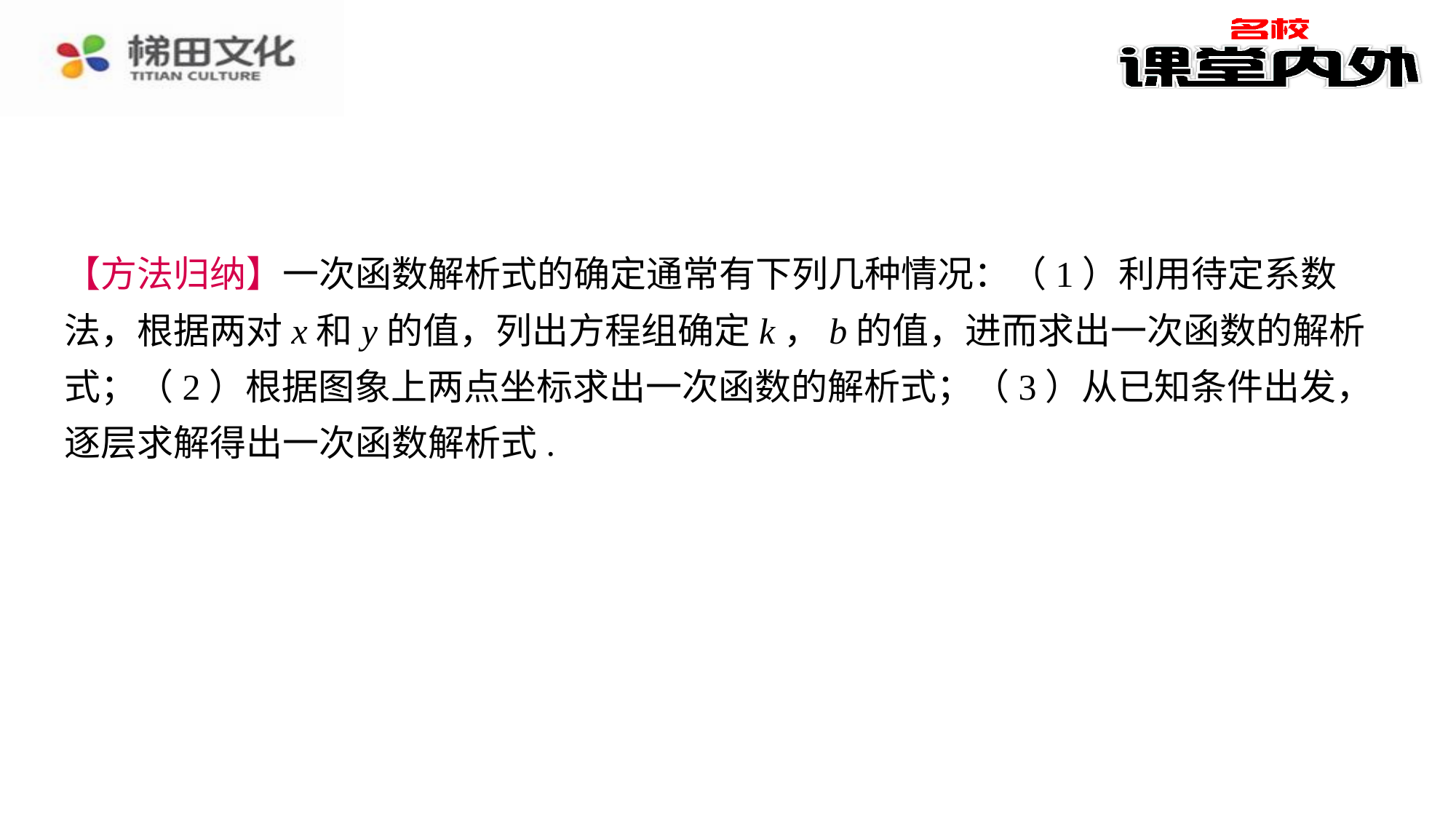

【方法归纳】一次函数解析式的确定通常有下列几种情况：（1）利用待定系数法，根据两对x和y的值，列出方程组确定k，b的值，进而求出一次函数的解析式；（2）根据图象上两点坐标求出一次函数的解析式；（3）从已知条件出发，逐层求解得出一次函数解析式.